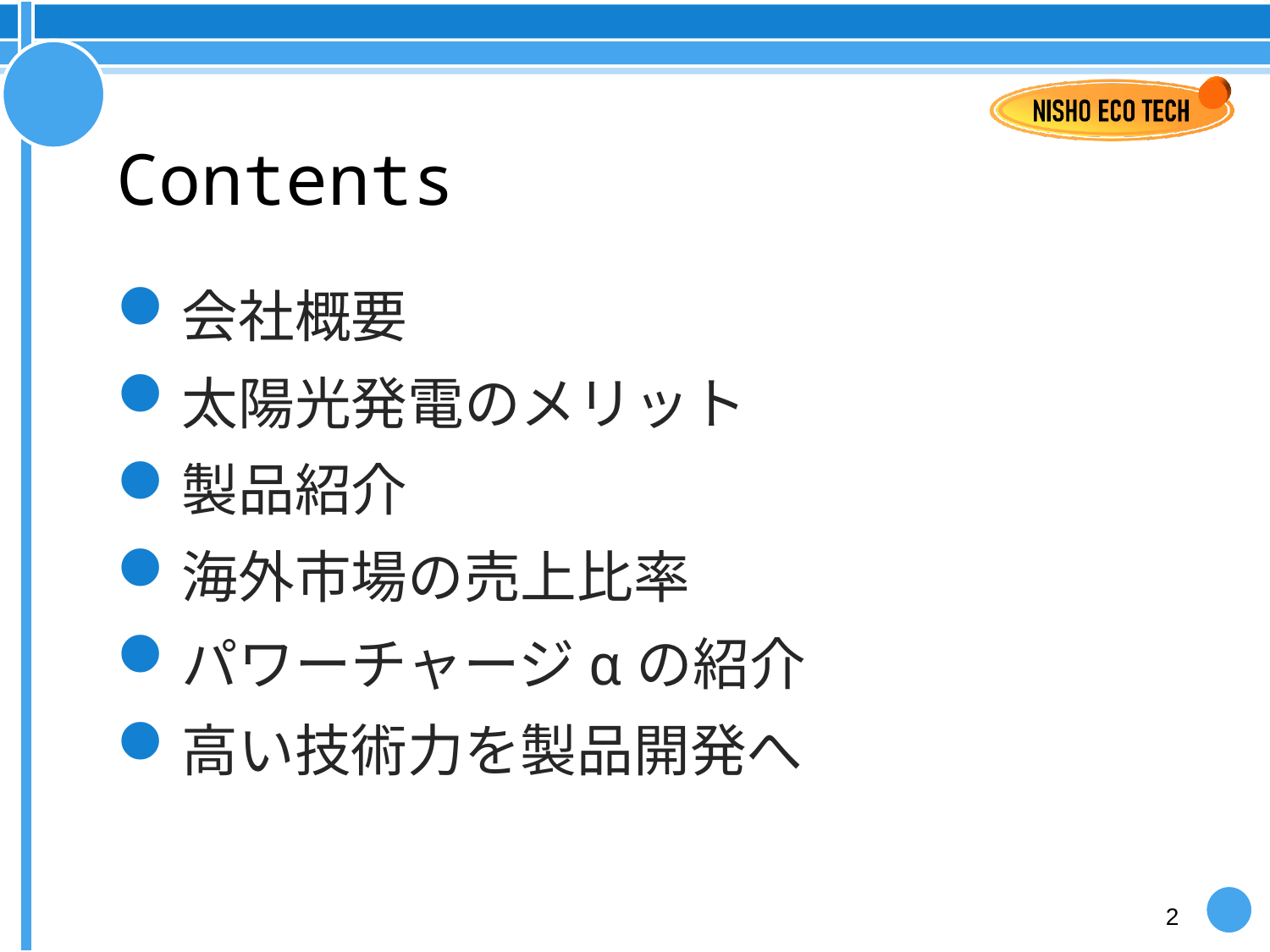

# Contents
会社概要
太陽光発電のメリット
製品紹介
海外市場の売上比率
パワーチャージαの紹介
高い技術力を製品開発へ

2